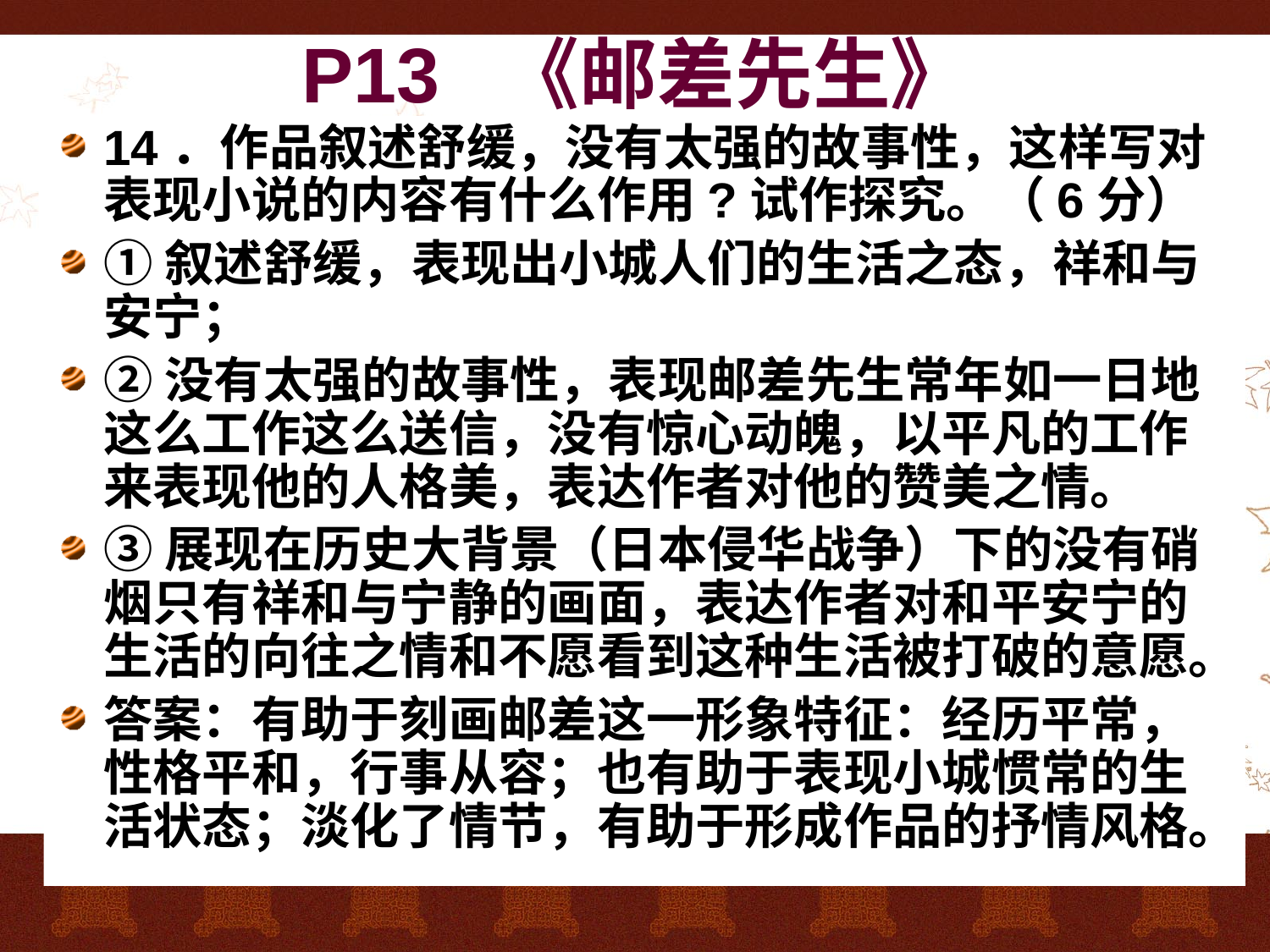

# P13  《邮差先生》
14．作品叙述舒缓，没有太强的故事性，这样写对表现小说的内容有什么作用?试作探究。（6分）
①叙述舒缓，表现出小城人们的生活之态，祥和与安宁；
②没有太强的故事性，表现邮差先生常年如一日地这么工作这么送信，没有惊心动魄，以平凡的工作来表现他的人格美，表达作者对他的赞美之情。
③展现在历史大背景（日本侵华战争）下的没有硝烟只有祥和与宁静的画面，表达作者对和平安宁的生活的向往之情和不愿看到这种生活被打破的意愿。
答案：有助于刻画邮差这一形象特征：经历平常，性格平和，行事从容；也有助于表现小城惯常的生活状态；淡化了情节，有助于形成作品的抒情风格。